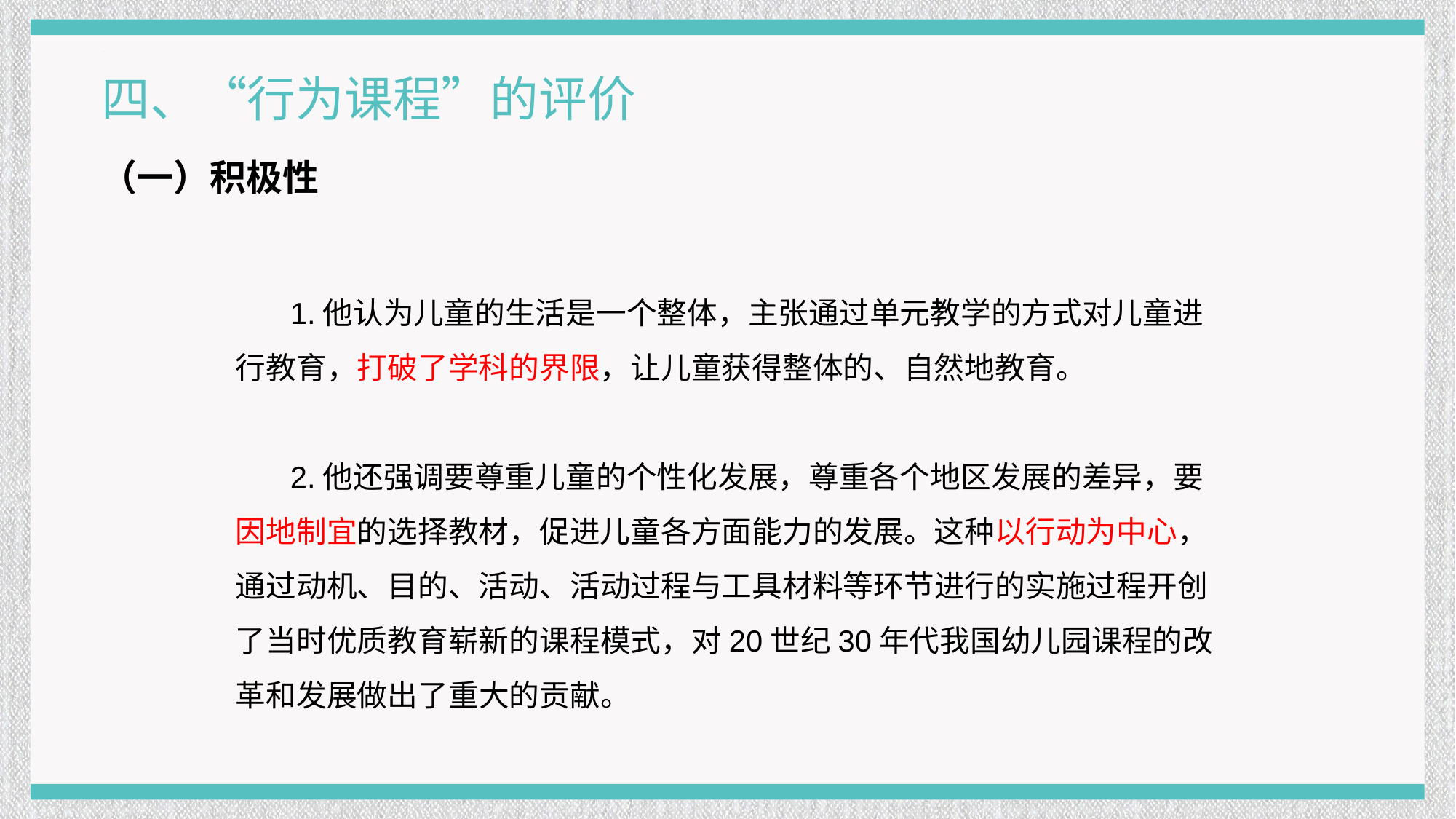

四、“行为课程”的评价
（一）积极性
1.他认为儿童的生活是一个整体，主张通过单元教学的方式对儿童进行教育，打破了学科的界限，让儿童获得整体的、自然地教育。

2.他还强调要尊重儿童的个性化发展，尊重各个地区发展的差异，要因地制宜的选择教材，促进儿童各方面能力的发展。这种以行动为中心，通过动机、目的、活动、活动过程与工具材料等环节进行的实施过程开创了当时优质教育崭新的课程模式，对20世纪30年代我国幼儿园课程的改革和发展做出了重大的贡献。